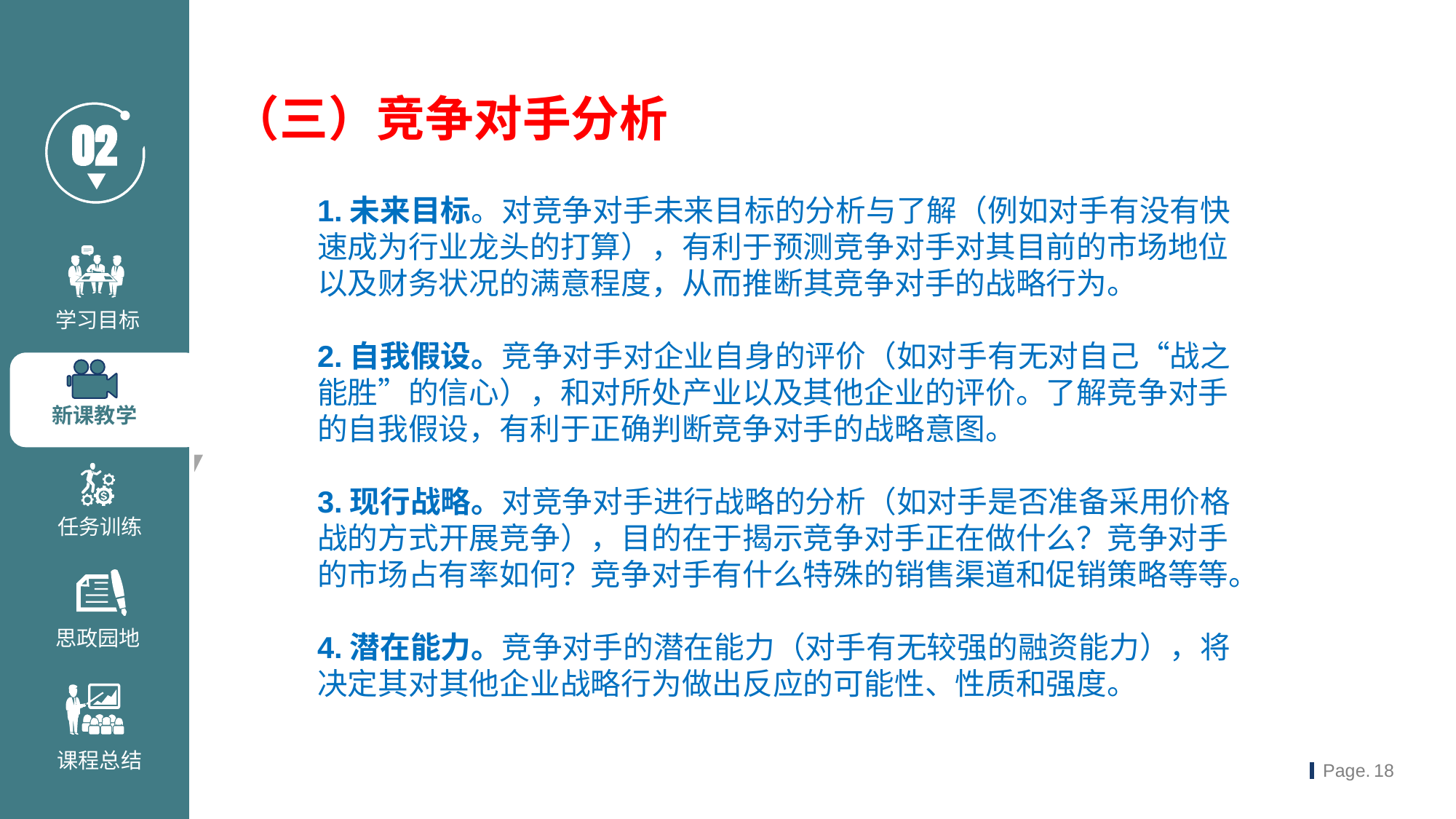

（三）竞争对手分析
1.未来目标。对竞争对手未来目标的分析与了解（例如对手有没有快速成为行业龙头的打算），有利于预测竞争对手对其目前的市场地位以及财务状况的满意程度，从而推断其竞争对手的战略行为。

2.自我假设。竞争对手对企业自身的评价（如对手有无对自己“战之能胜”的信心），和对所处产业以及其他企业的评价。了解竞争对手的自我假设，有利于正确判断竞争对手的战略意图。

3.现行战略。对竞争对手进行战略的分析（如对手是否准备采用价格战的方式开展竞争），目的在于揭示竞争对手正在做什么？竞争对手的市场占有率如何？竞争对手有什么特殊的销售渠道和促销策略等等。

4.潜在能力。竞争对手的潜在能力（对手有无较强的融资能力），将决定其对其他企业战略行为做出反应的可能性、性质和强度。